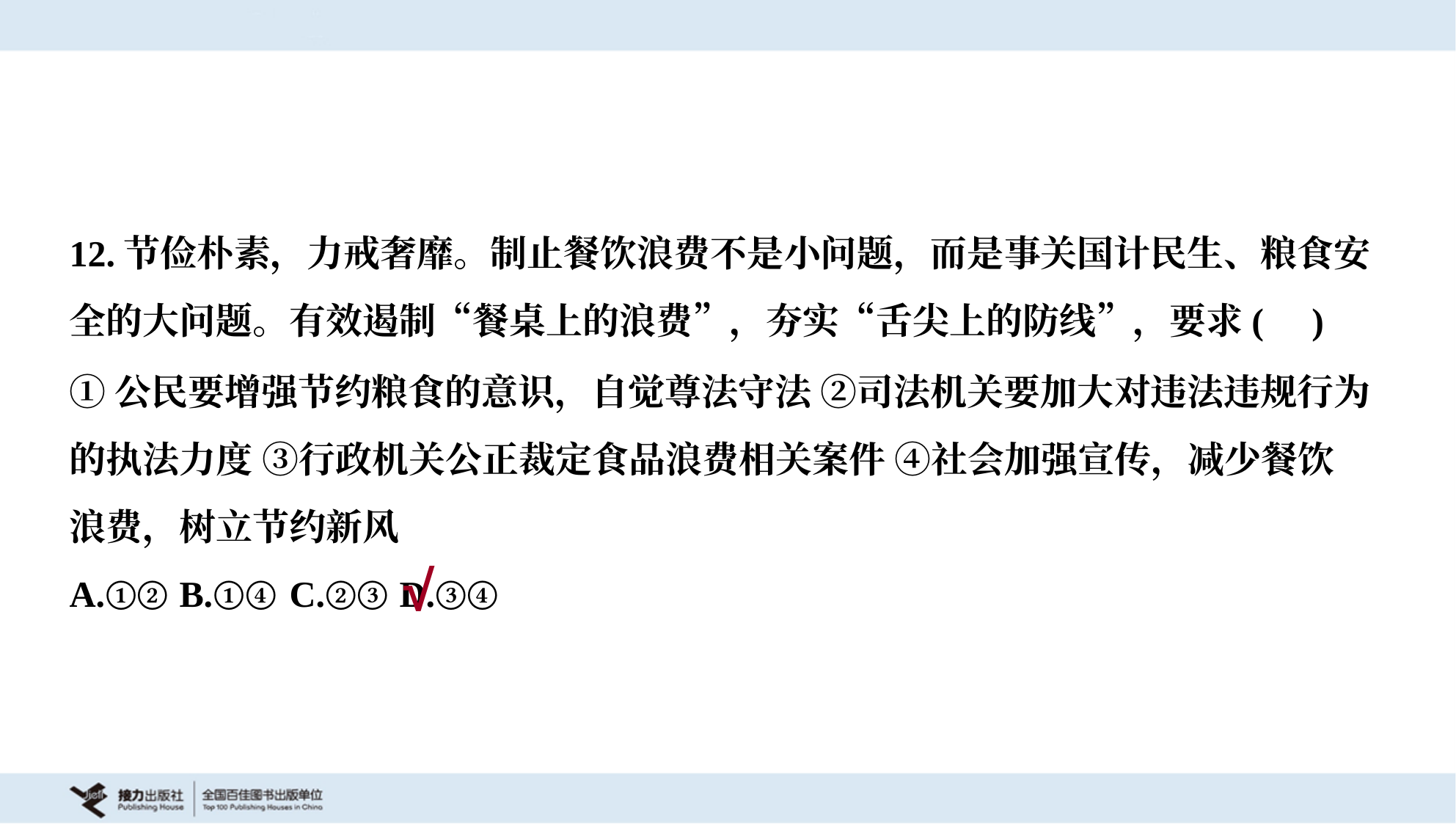

12.节俭朴素，力戒奢靡。制止餐饮浪费不是小问题，而是事关国计民生、粮食安
全的大问题。有效遏制“餐桌上的浪费”，夯实“舌尖上的防线”，要求(     )
①公民要增强节约粮食的意识，自觉尊法守法 ②司法机关要加大对违法违规行为
的执法力度 ③行政机关公正裁定食品浪费相关案件 ④社会加强宣传，减少餐饮
浪费，树立节约新风
A.①②	B.①④	C.②③	D.③④
√